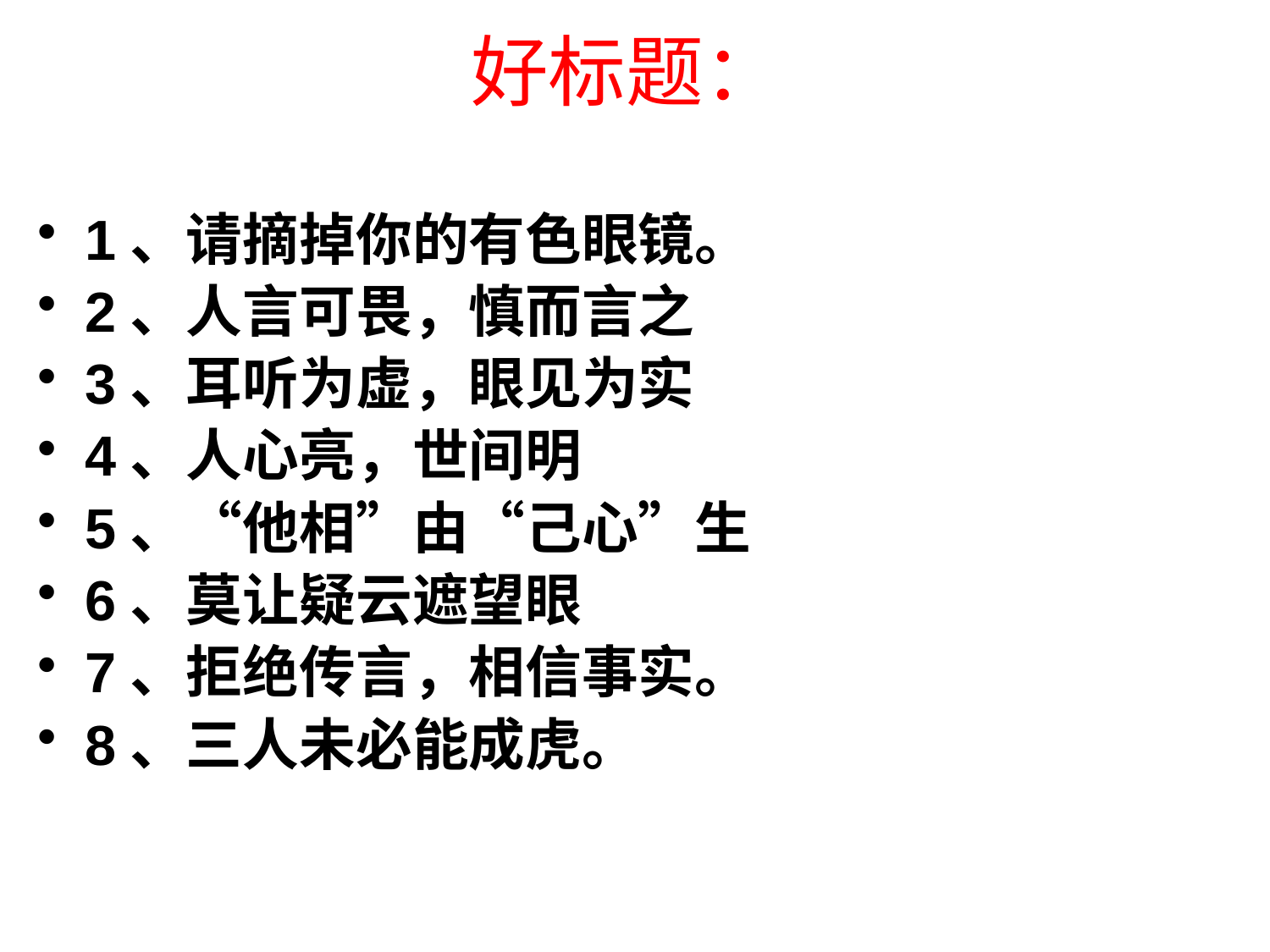

# 好标题：

1、请摘掉你的有色眼镜。
2、人言可畏，慎而言之
3、耳听为虚，眼见为实
4、人心亮，世间明
5、“他相”由“己心”生
6、莫让疑云遮望眼
7、拒绝传言，相信事实。
8、三人未必能成虎。